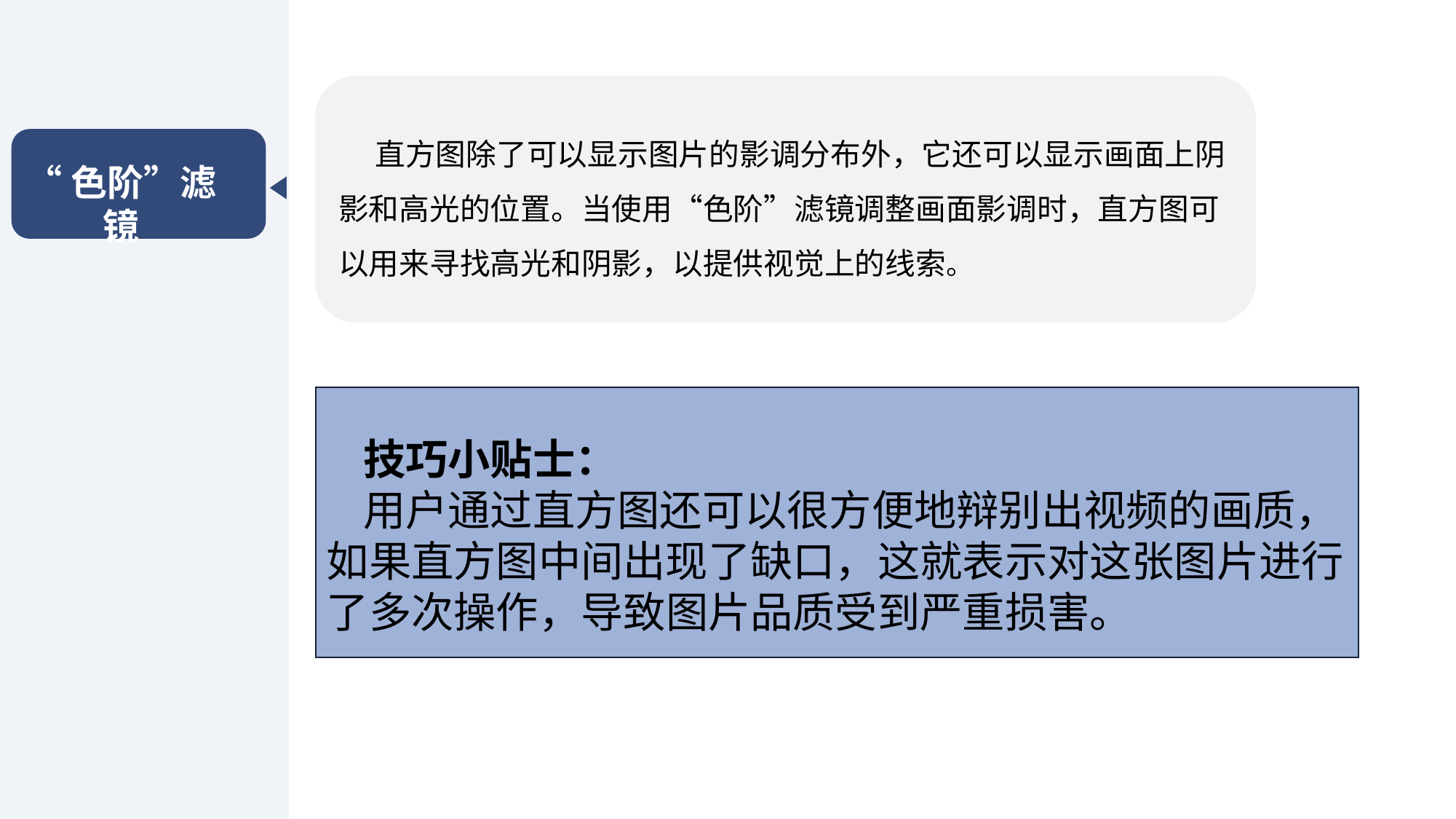

直方图除了可以显示图片的影调分布外，它还可以显示画面上阴影和高光的位置。当使用“色阶”滤镜调整画面影调时，直方图可以用来寻找高光和阴影，以提供视觉上的线索。

“色阶”滤镜

技巧小贴士：
用户通过直方图还可以很方便地辩别出视频的画质，如果直方图中间出现了缺口，这就表示对这张图片进行了多次操作，导致图片品质受到严重损害。